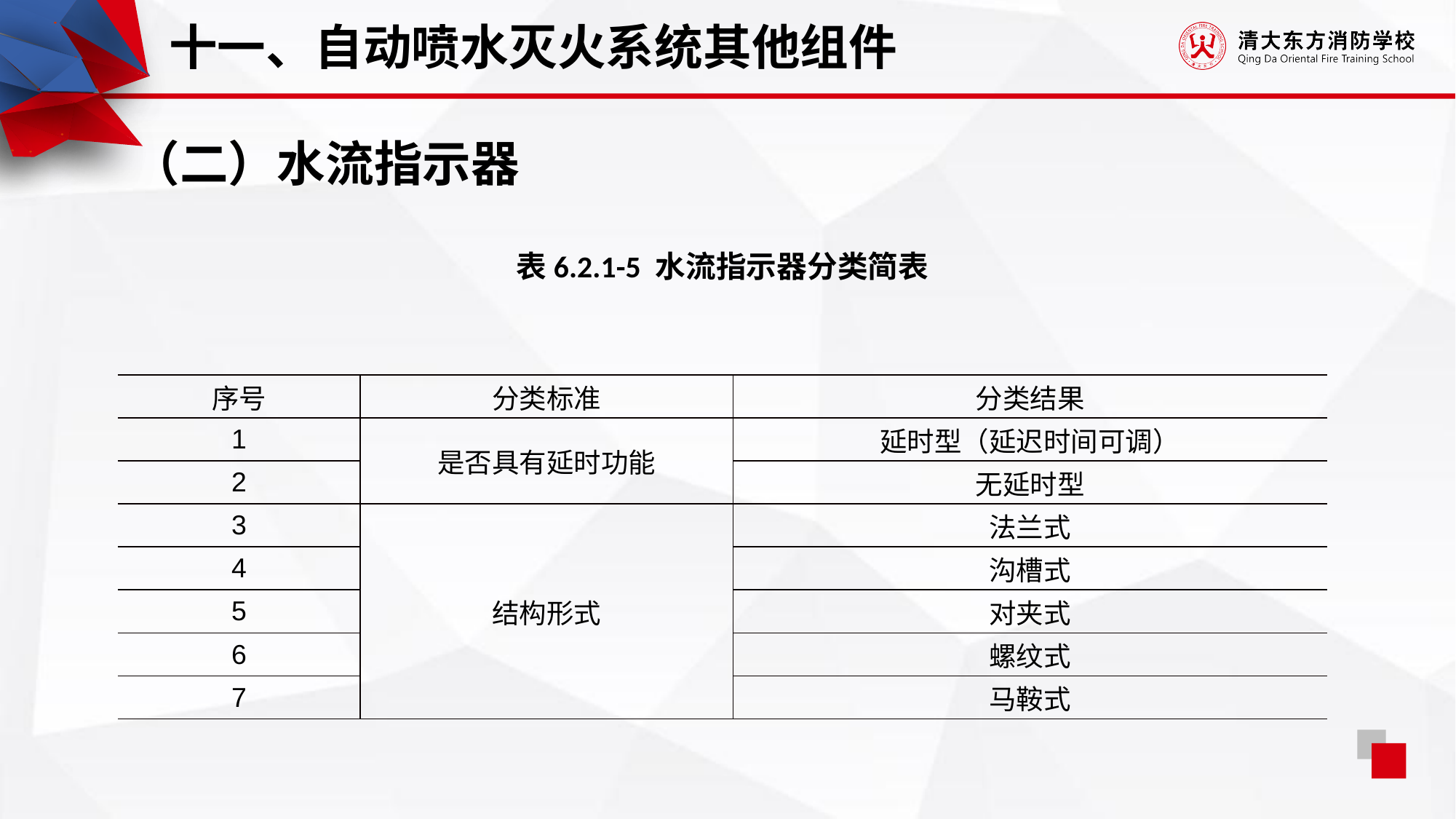

十一、自动喷水灭火系统其他组件

（二）水流指示器
表6.2.1-5 水流指示器分类简表
| 序号 | 分类标准 | 分类结果 |
| --- | --- | --- |
| 1 | 是否具有延时功能 | 延时型（延迟时间可调） |
| 2 |  | 无延时型 |
| 3 | 结构形式 | 法兰式 |
| 4 |  | 沟槽式 |
| 5 |  | 对夹式 |
| 6 |  | 螺纹式 |
| 7 |  | 马鞍式 |